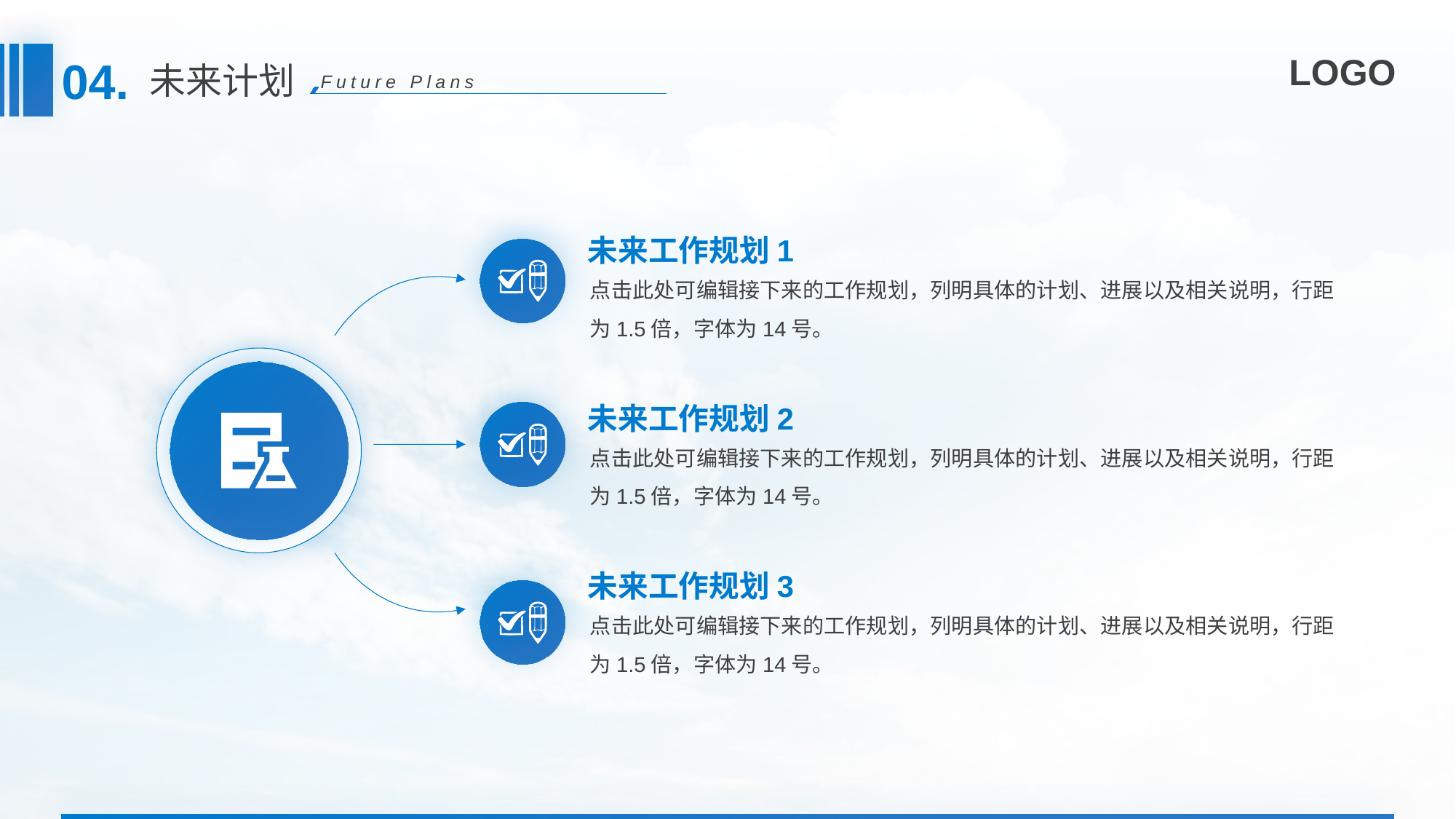

04.
未来计划
Future Plans

未来工作规划1

点击此处可编辑接下来的工作规划，列明具体的计划、进展以及相关说明，行距为1.5倍，字体为14号。

未来工作规划2

点击此处可编辑接下来的工作规划，列明具体的计划、进展以及相关说明，行距为1.5倍，字体为14号。
未来工作规划3

点击此处可编辑接下来的工作规划，列明具体的计划、进展以及相关说明，行距为1.5倍，字体为14号。